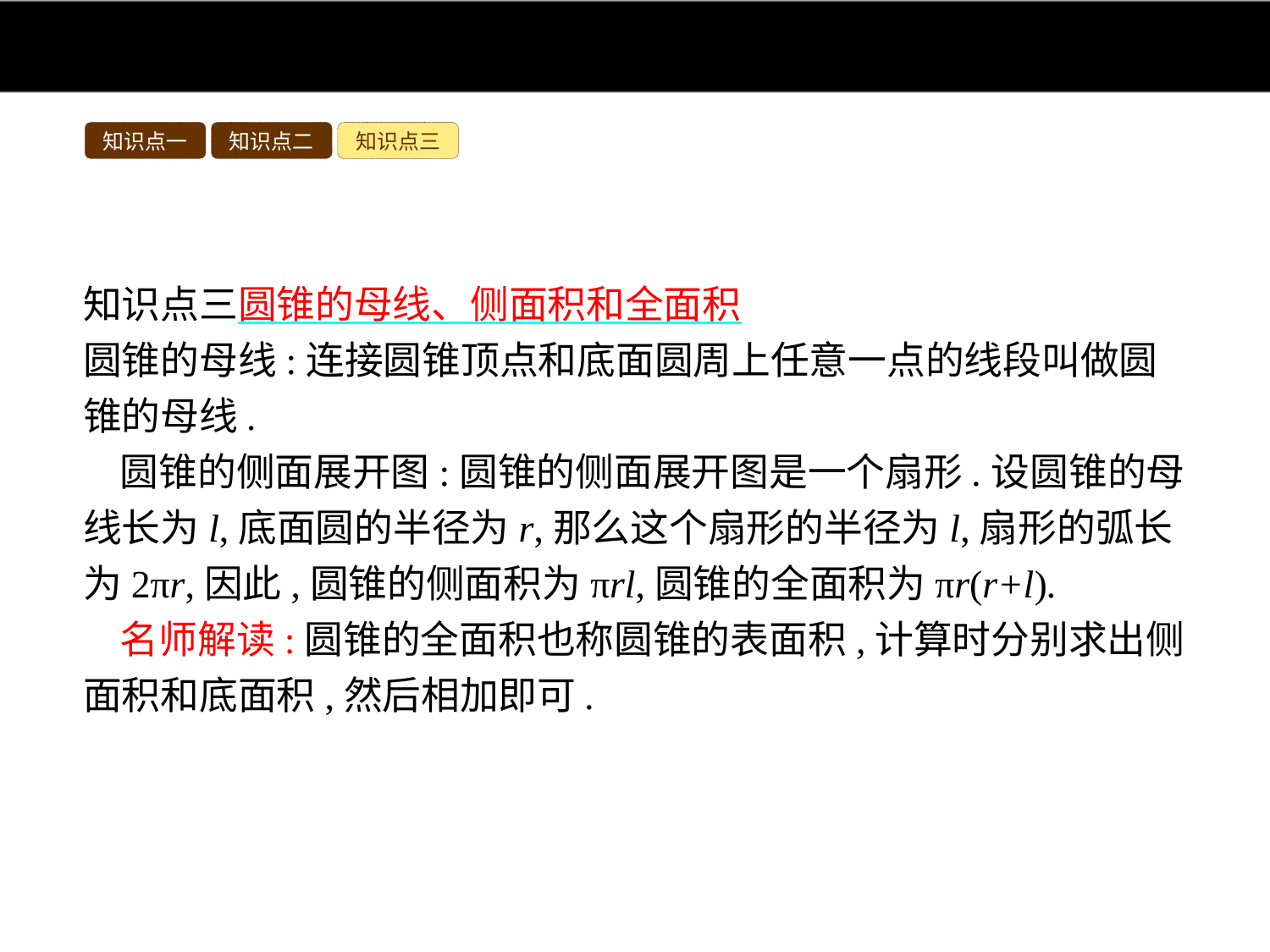

知识点一
知识点二
知识点三
知识点三圆锥的母线、侧面积和全面积
圆锥的母线:连接圆锥顶点和底面圆周上任意一点的线段叫做圆锥的母线.
圆锥的侧面展开图:圆锥的侧面展开图是一个扇形.设圆锥的母线长为l,底面圆的半径为r,那么这个扇形的半径为l,扇形的弧长为2πr,因此,圆锥的侧面积为πrl,圆锥的全面积为πr(r+l).
名师解读:圆锥的全面积也称圆锥的表面积,计算时分别求出侧面积和底面积,然后相加即可.